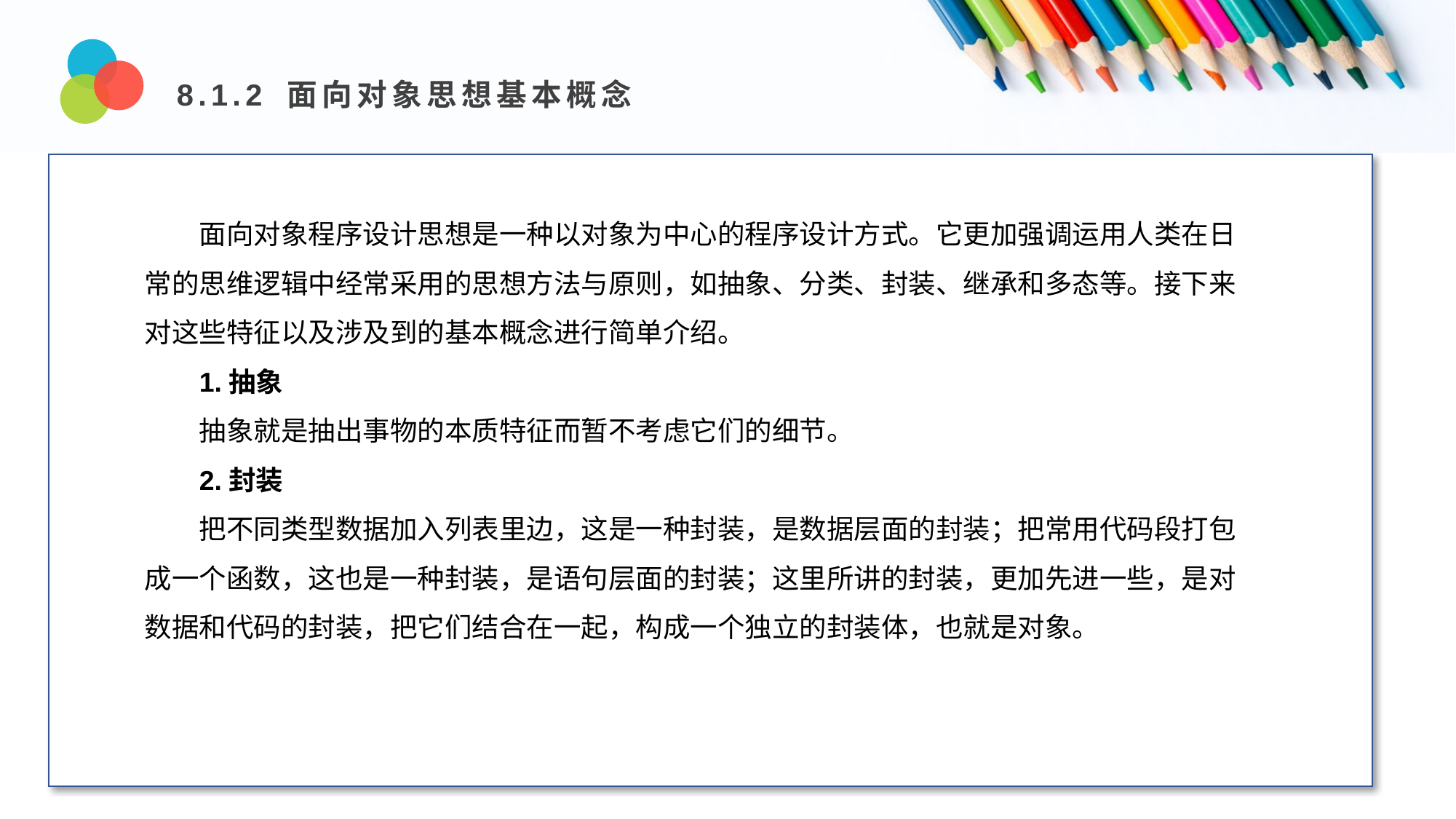

8.1.2 面向对象思想基本概念
Design and Production
面向对象程序设计思想是一种以对象为中心的程序设计方式。它更加强调运用人类在日常的思维逻辑中经常采用的思想方法与原则，如抽象、分类、封装、继承和多态等。接下来对这些特征以及涉及到的基本概念进行简单介绍。
1.抽象
抽象就是抽出事物的本质特征而暂不考虑它们的细节。
2.封装
把不同类型数据加入列表里边，这是一种封装，是数据层面的封装；把常用代码段打包成一个函数，这也是一种封装，是语句层面的封装；这里所讲的封装，更加先进一些，是对数据和代码的封装，把它们结合在一起，构成一个独立的封装体，也就是对象。